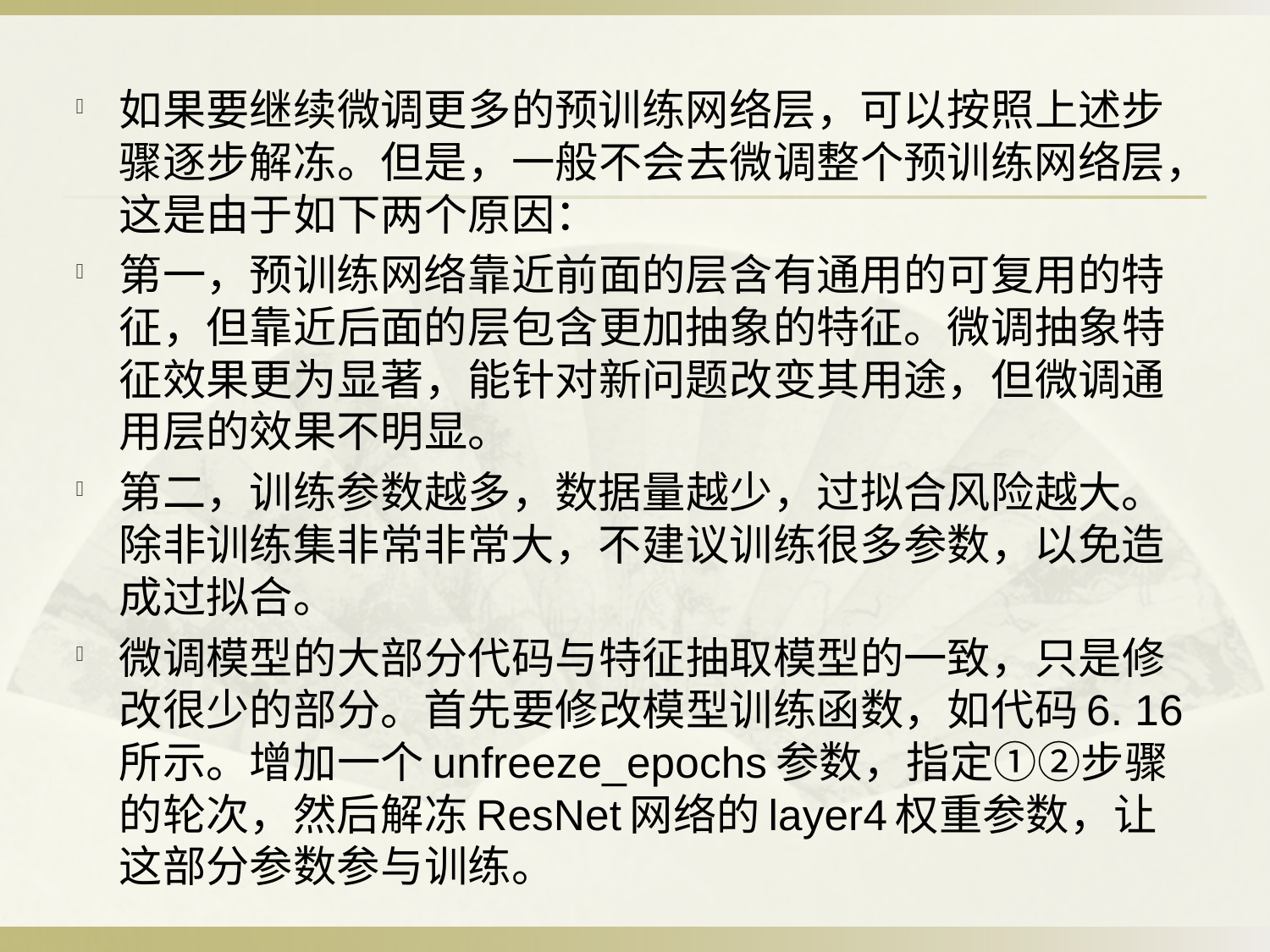

如果要继续微调更多的预训练网络层，可以按照上述步骤逐步解冻。但是，一般不会去微调整个预训练网络层，这是由于如下两个原因：
第一，预训练网络靠近前面的层含有通用的可复用的特征，但靠近后面的层包含更加抽象的特征。微调抽象特征效果更为显著，能针对新问题改变其用途，但微调通用层的效果不明显。
第二，训练参数越多，数据量越少，过拟合风险越大。除非训练集非常非常大，不建议训练很多参数，以免造成过拟合。
微调模型的大部分代码与特征抽取模型的一致，只是修改很少的部分。首先要修改模型训练函数，如代码6. 16所示。增加一个unfreeze_epochs参数，指定①②步骤的轮次，然后解冻ResNet网络的layer4权重参数，让这部分参数参与训练。